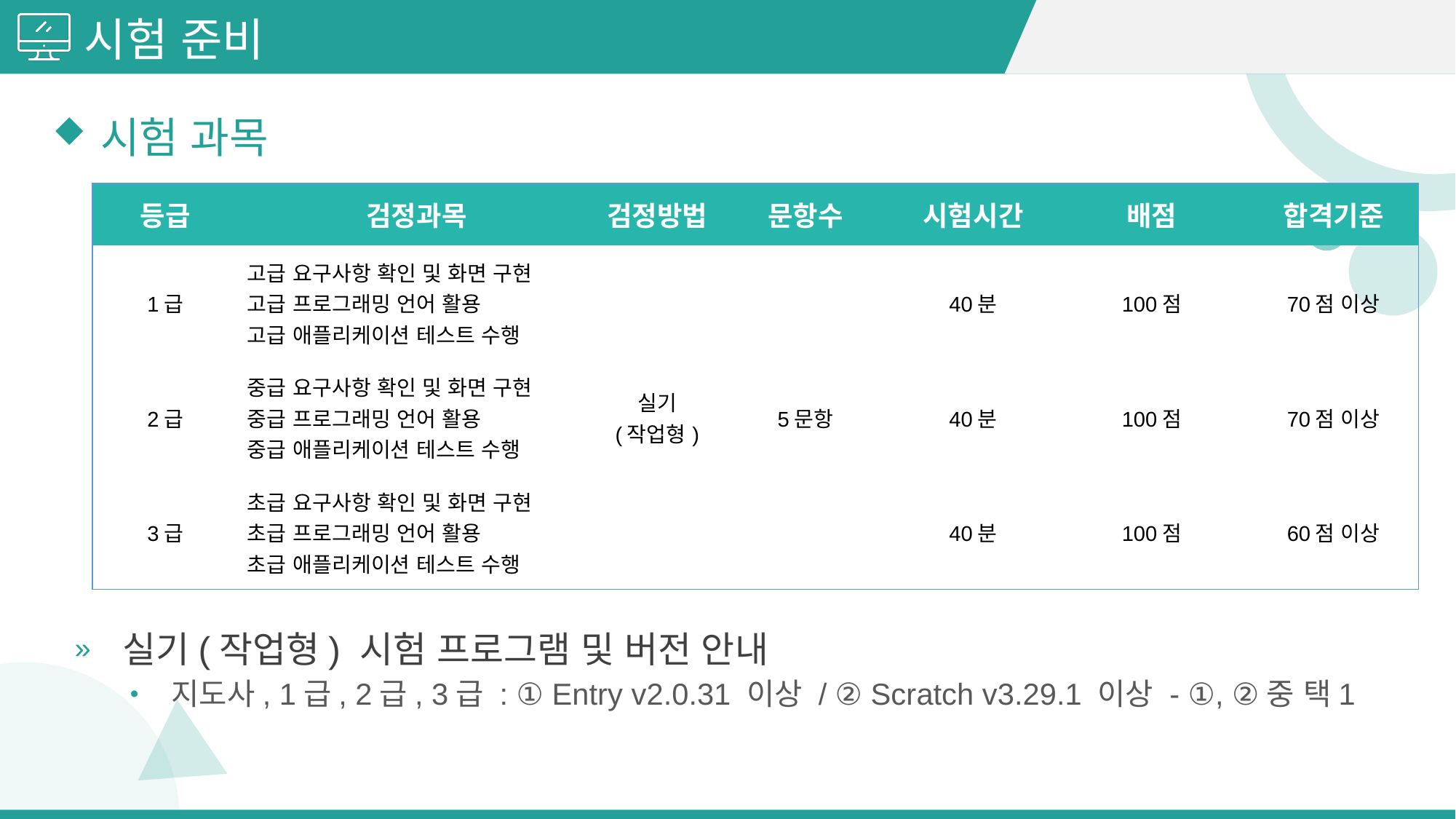

시험 준비
시험 과목

실기(작업형) 시험 프로그램 및 버전 안내
지도사, 1급, 2급, 3급 : ① Entry v2.0.31 이상 / ② Scratch v3.29.1 이상 - ①, ②중 택1
| 등급 | 검정과목 | 검정방법 | 문항수 | 시험시간 | 배점 | 합격기준 |
| --- | --- | --- | --- | --- | --- | --- |
| 1급 | 고급 요구사항 확인 및 화면 구현 고급 프로그래밍 언어 활용 고급 애플리케이션 테스트 수행 | 실기 (작업형) | 5문항 | 40분 | 100점 | 70점 이상 |
| 2급 | 중급 요구사항 확인 및 화면 구현 중급 프로그래밍 언어 활용 중급 애플리케이션 테스트 수행 |  |  | 40분 | 100점 | 70점 이상 |
| 3급 | 초급 요구사항 확인 및 화면 구현 초급 프로그래밍 언어 활용 초급 애플리케이션 테스트 수행 |  |  | 40분 | 100점 | 60점 이상 |